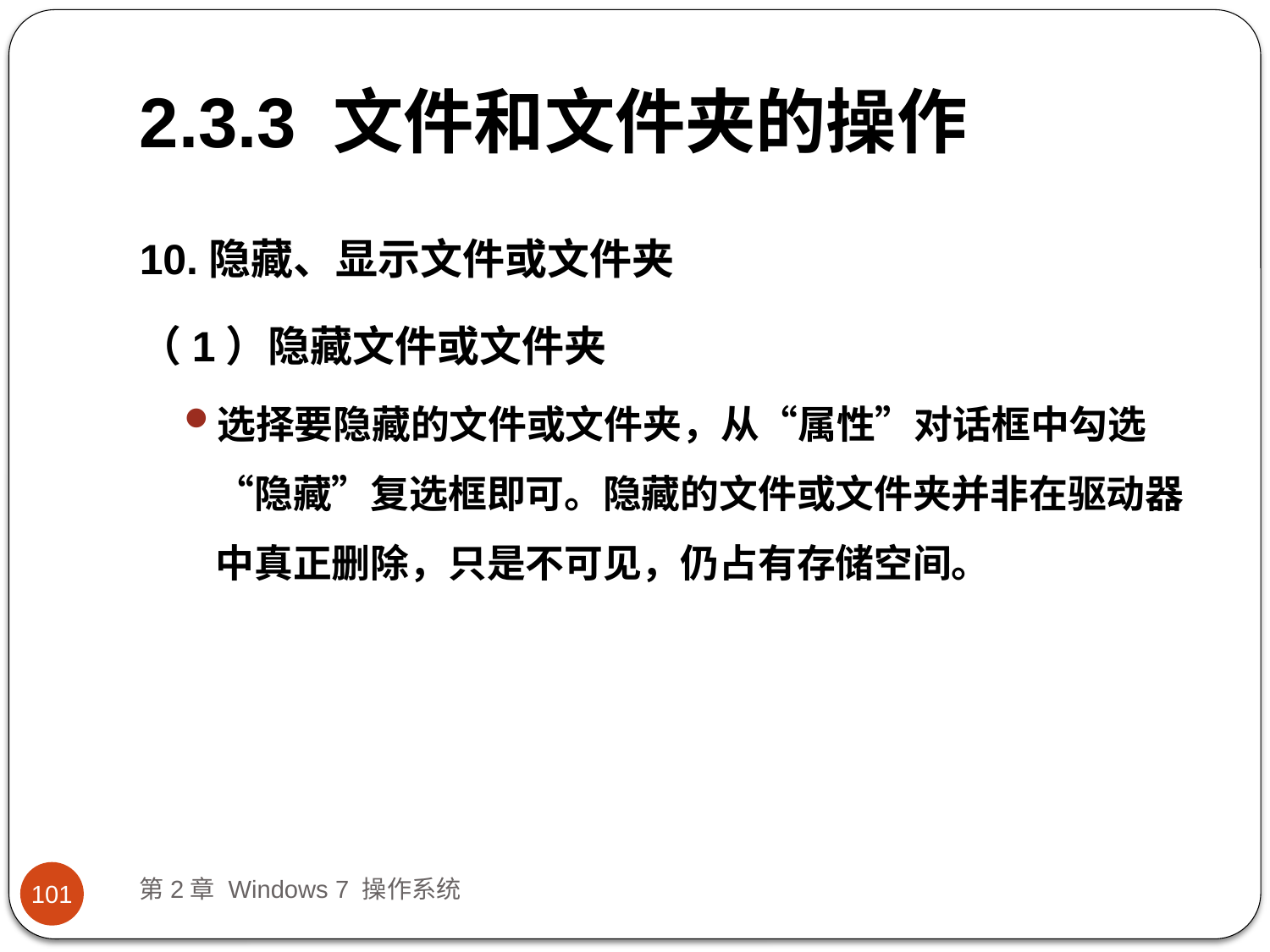

# 2.3.3 文件和文件夹的操作
10.隐藏、显示文件或文件夹
（1）隐藏文件或文件夹
选择要隐藏的文件或文件夹，从“属性”对话框中勾选“隐藏”复选框即可。隐藏的文件或文件夹并非在驱动器中真正删除，只是不可见，仍占有存储空间。

第2章 Windows 7 操作系统
101